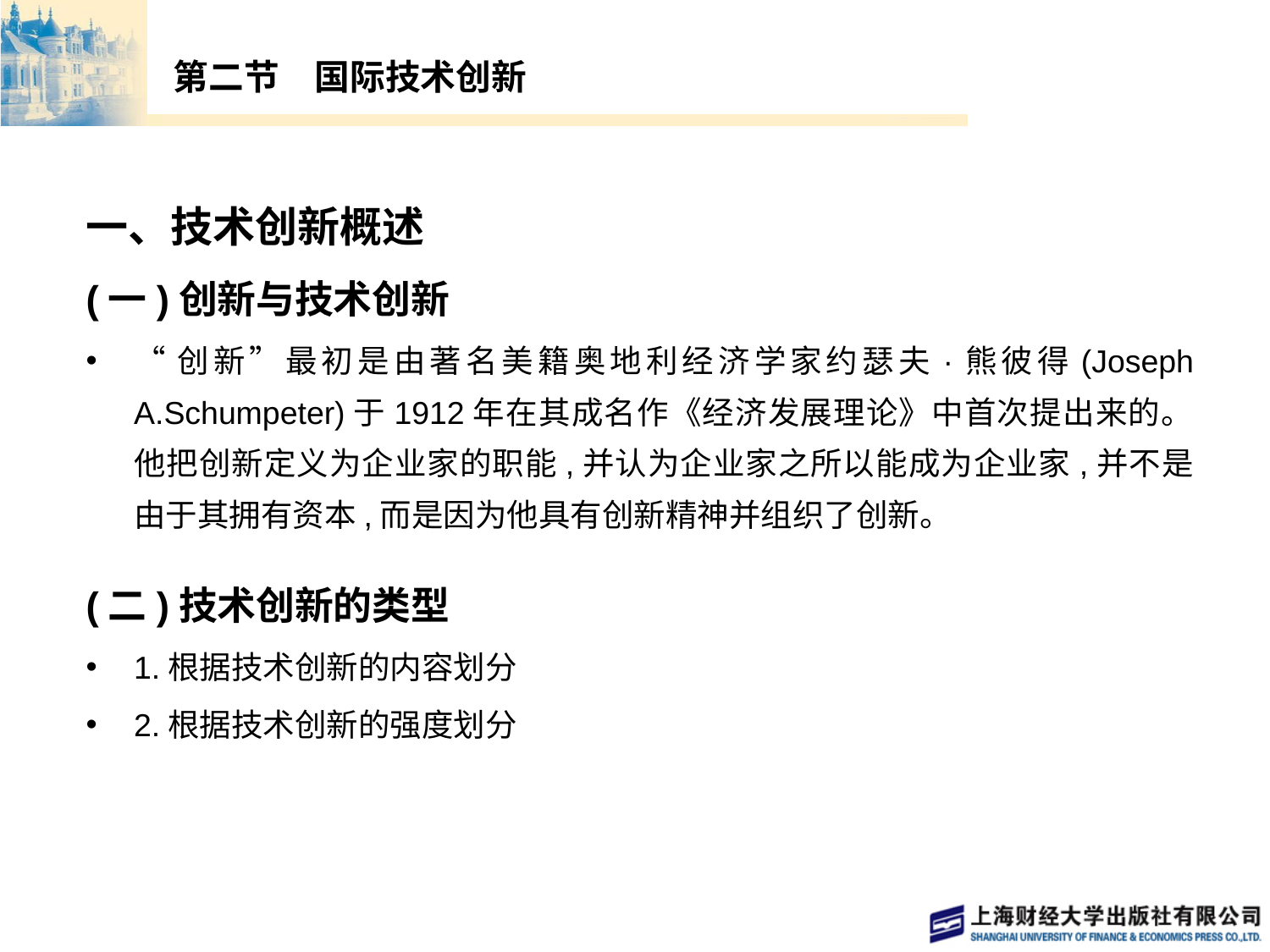

# 第二节　国际技术创新
一、技术创新概述
(一)创新与技术创新
“创新”最初是由著名美籍奥地利经济学家约瑟夫·熊彼得(Joseph A.Schumpeter)于1912年在其成名作《经济发展理论》中首次提出来的。他把创新定义为企业家的职能,并认为企业家之所以能成为企业家,并不是由于其拥有资本,而是因为他具有创新精神并组织了创新。
(二)技术创新的类型
1.根据技术创新的内容划分
2.根据技术创新的强度划分